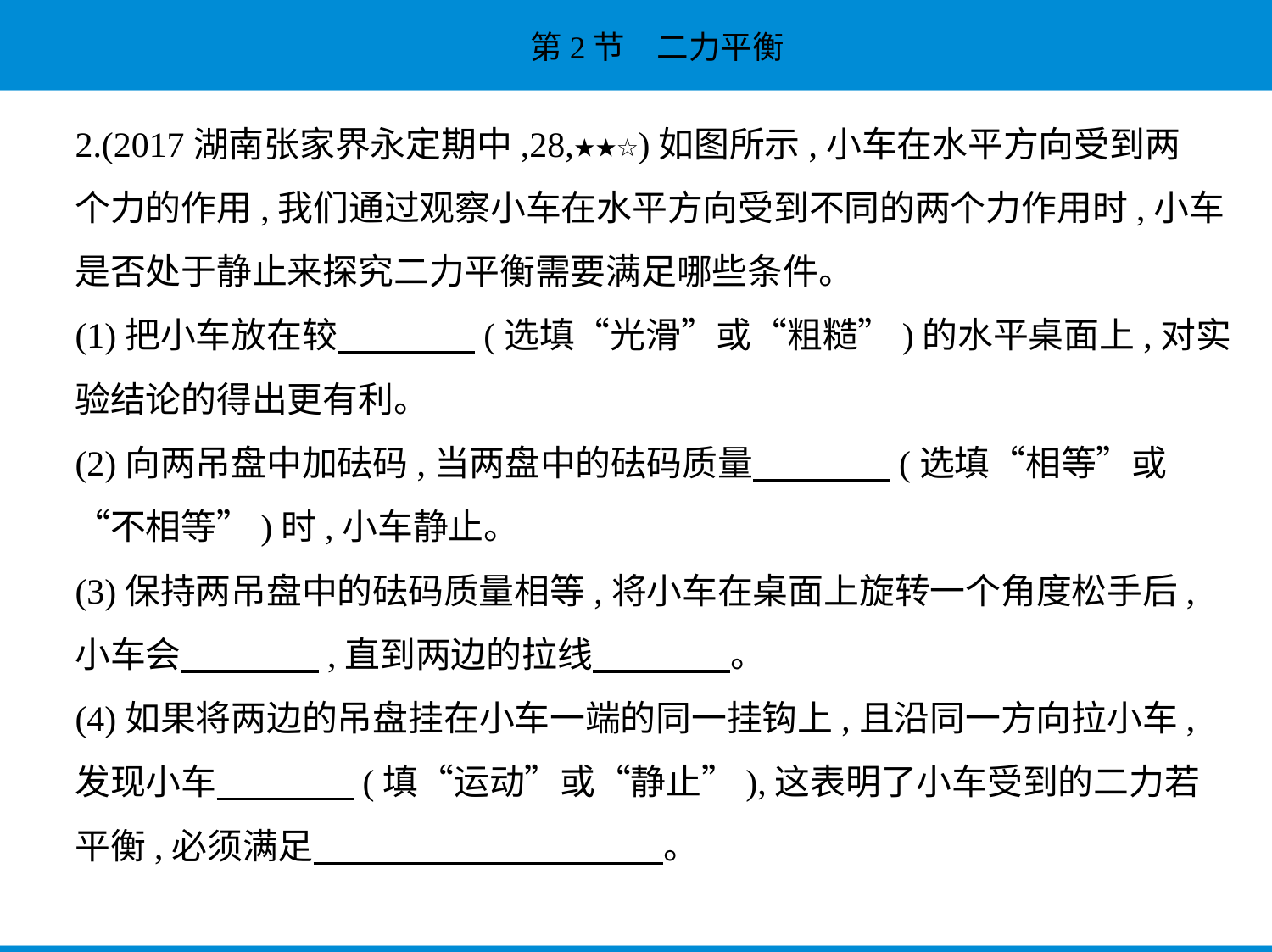

2.(2017湖南张家界永定期中,28,★★☆)如图所示,小车在水平方向受到两
个力的作用,我们通过观察小车在水平方向受到不同的两个力作用时,小车
是否处于静止来探究二力平衡需要满足哪些条件。
(1)把小车放在较　　　    (选填“光滑”或“粗糙”)的水平桌面上,对实
验结论的得出更有利。
(2)向两吊盘中加砝码,当两盘中的砝码质量　　　    (选填“相等”或
“不相等”)时,小车静止。
(3)保持两吊盘中的砝码质量相等,将小车在桌面上旋转一个角度松手后,
小车会　　　    ,直到两边的拉线　　　    。
(4)如果将两边的吊盘挂在小车一端的同一挂钩上,且沿同一方向拉小车,
发现小车　　　    (填“运动”或“静止”),这表明了小车受到的二力若
平衡,必须满足　　　　　　　　　    。